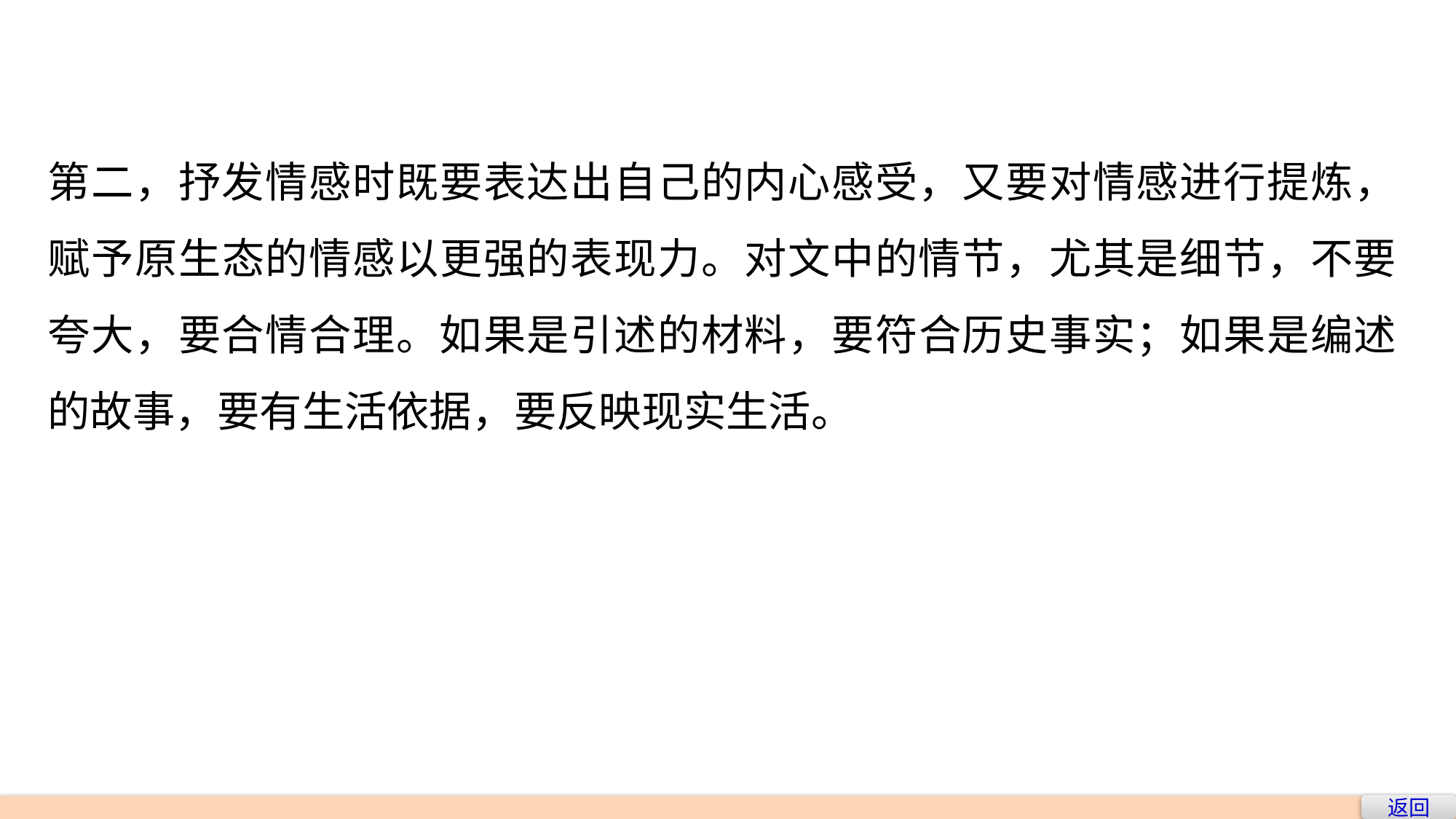

第二，抒发情感时既要表达出自己的内心感受，又要对情感进行提炼，赋予原生态的情感以更强的表现力。对文中的情节，尤其是细节，不要夸大，要合情合理。如果是引述的材料，要符合历史事实；如果是编述的故事，要有生活依据，要反映现实生活。
返回